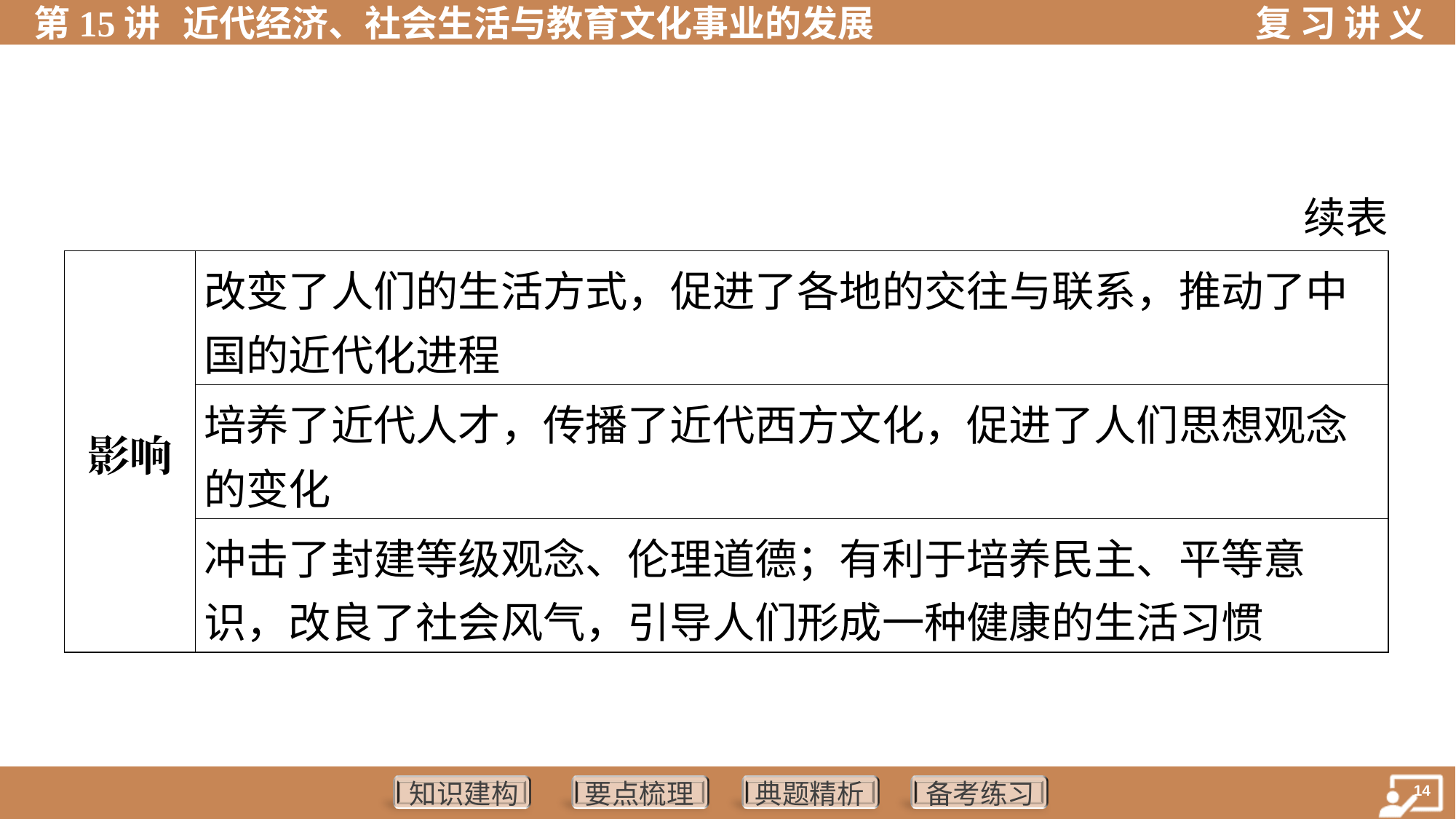

续表
| 影响 | 改变了人们的生活方式，促进了各地的交往与联系，推动了中 国的近代化进程 |
| --- | --- |
|  | 培养了近代人才，传播了近代西方文化，促进了人们思想观念 的变化 |
|  | 冲击了封建等级观念、伦理道德；有利于培养民主、平等意 识，改良了社会风气，引导人们形成一种健康的生活习惯 |